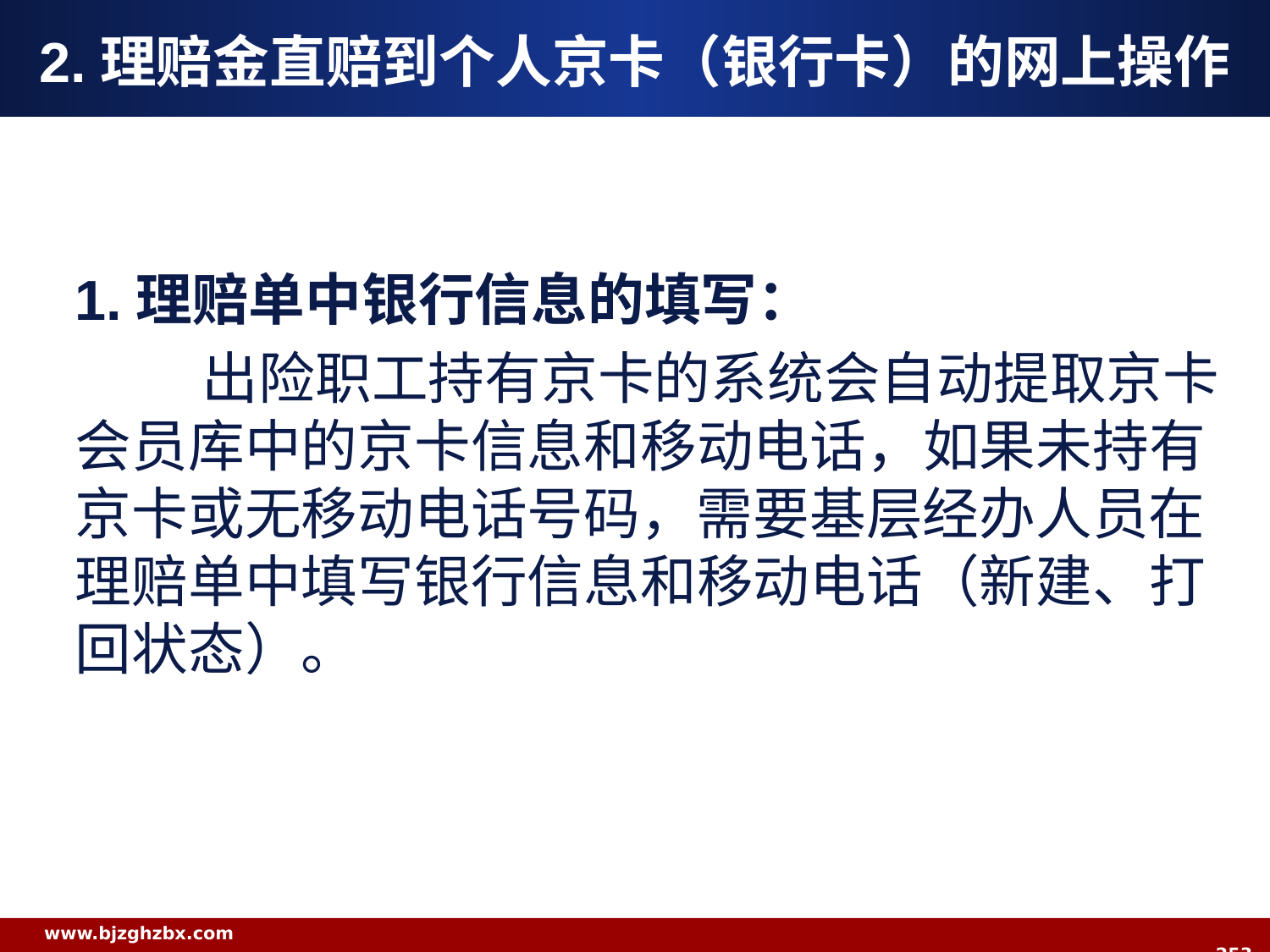

# 2.理赔金直赔到个人京卡（银行卡）的网上操作

	1.理赔单中银行信息的填写：
		出险职工持有京卡的系统会自动提取京卡会员库中的京卡信息和移动电话，如果未持有京卡或无移动电话号码，需要基层经办人员在理赔单中填写银行信息和移动电话（新建、打回状态）。

www.bjzghzbx.com                                                                                                                                                                      253